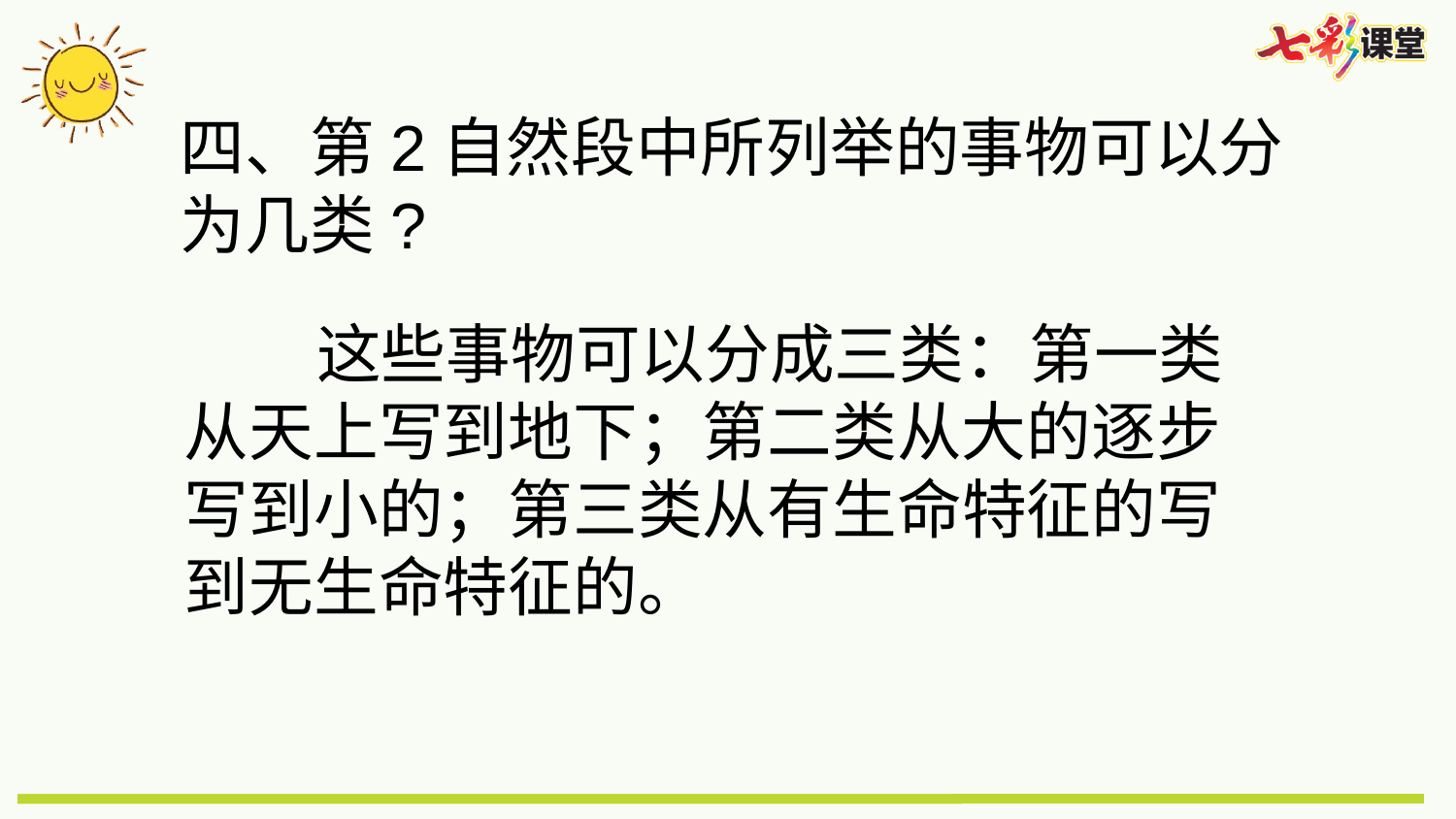

四、第2自然段中所列举的事物可以分为几类?
        这些事物可以分成三类：第一类从天上写到地下；第二类从大的逐步写到小的；第三类从有生命特征的写到无生命特征的。